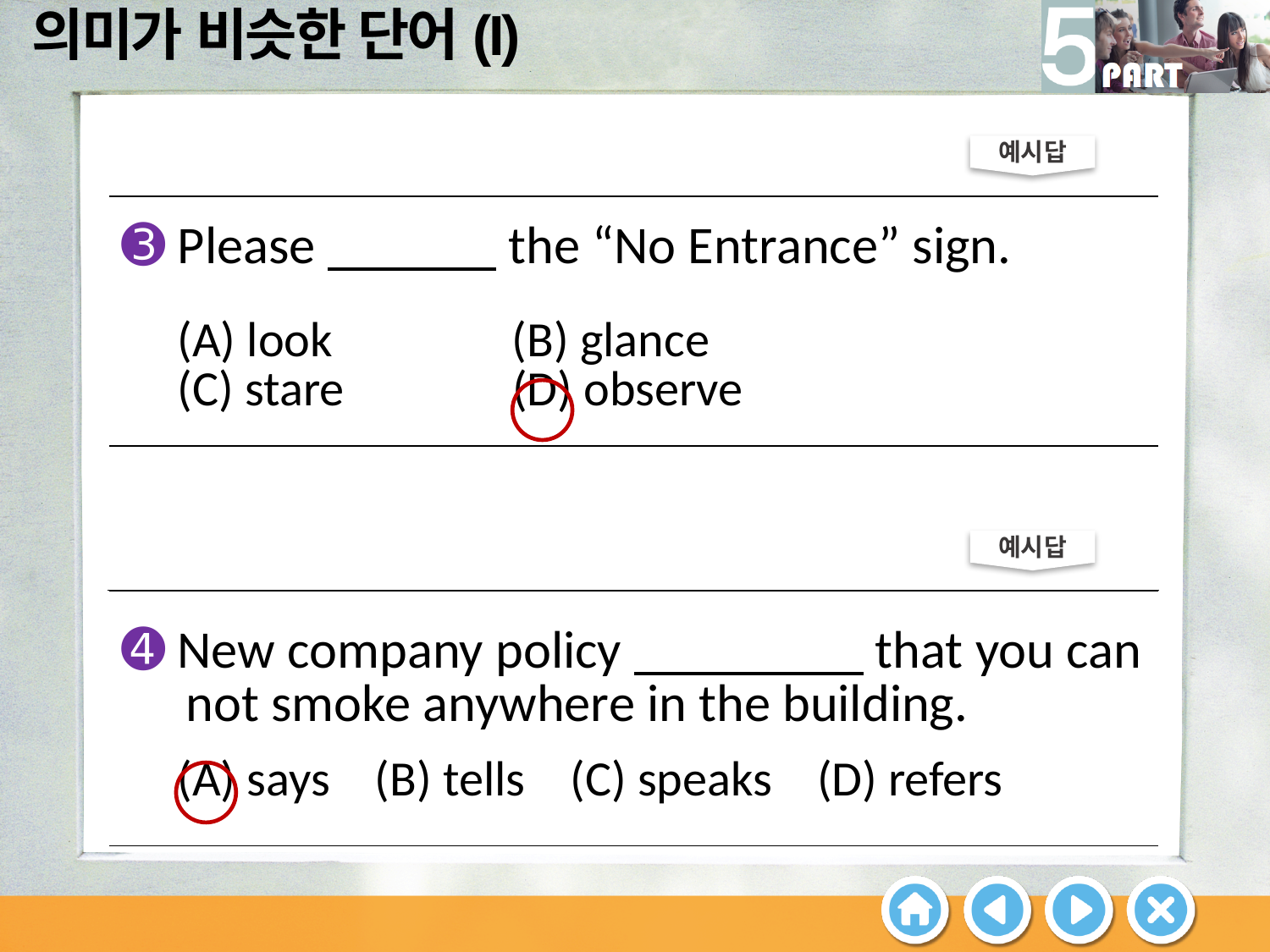

예시답
| ➌ Please the “No Entrance” sign. (A) look (B) glance (C) stare (D) observe |
| --- |

예시답
| ➍ New company policy that you can not smoke anywhere in the building. (A) says (B) tells (C) speaks (D) refers |
| --- |